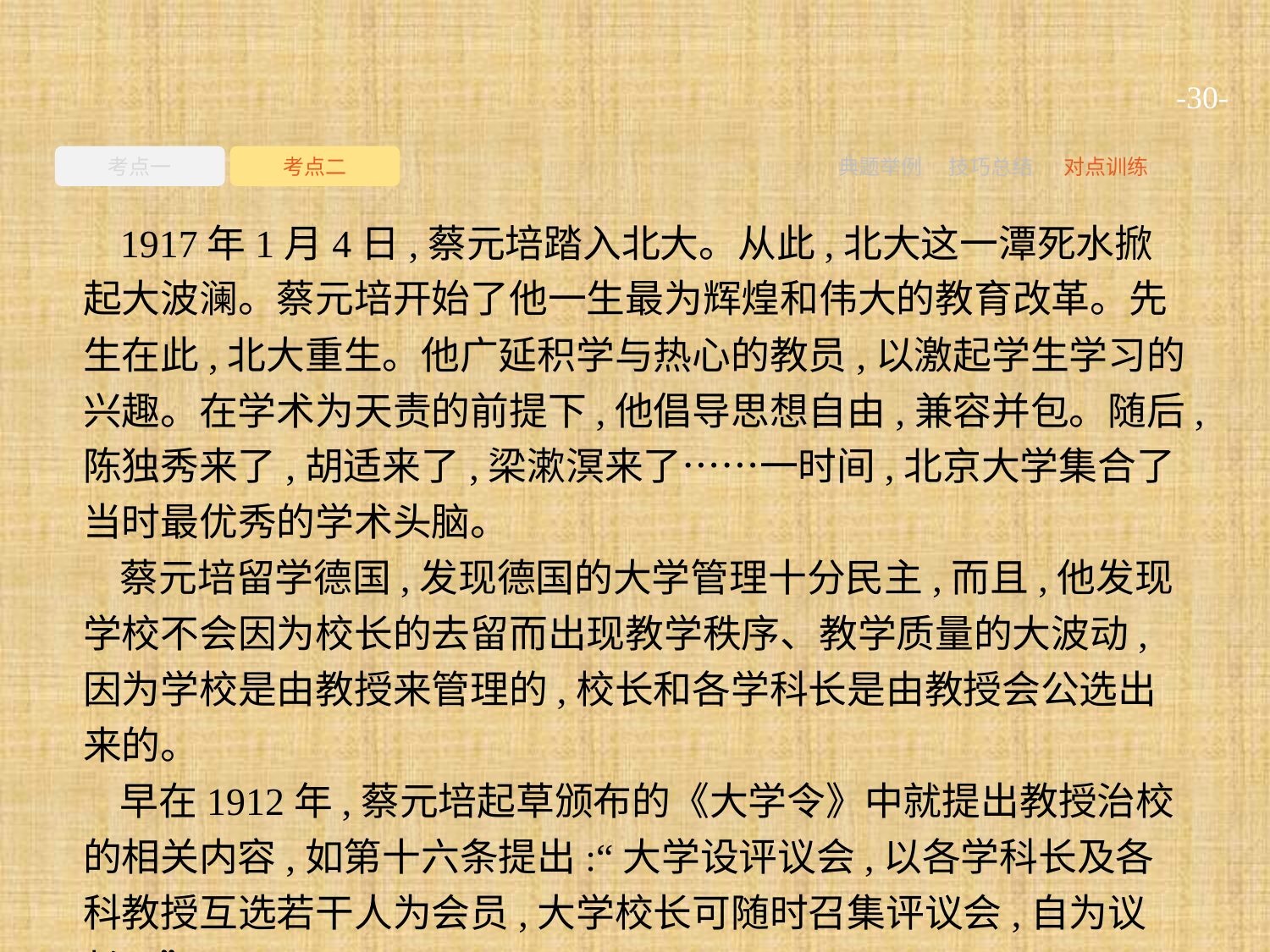

-30-
考点一
考点二
典题举例
技巧总结
对点训练
1917年1月4日,蔡元培踏入北大。从此,北大这一潭死水掀起大波澜。蔡元培开始了他一生最为辉煌和伟大的教育改革。先生在此,北大重生。他广延积学与热心的教员,以激起学生学习的兴趣。在学术为天责的前提下,他倡导思想自由,兼容并包。随后,陈独秀来了,胡适来了,梁漱溟来了……一时间,北京大学集合了当时最优秀的学术头脑。
蔡元培留学德国,发现德国的大学管理十分民主,而且,他发现学校不会因为校长的去留而出现教学秩序、教学质量的大波动,因为学校是由教授来管理的,校长和各学科长是由教授会公选出来的。
早在1912年,蔡元培起草颁布的《大学令》中就提出教授治校的相关内容,如第十六条提出:“大学设评议会,以各学科长及各科教授互选若干人为会员,大学校长可随时召集评议会,自为议长。”